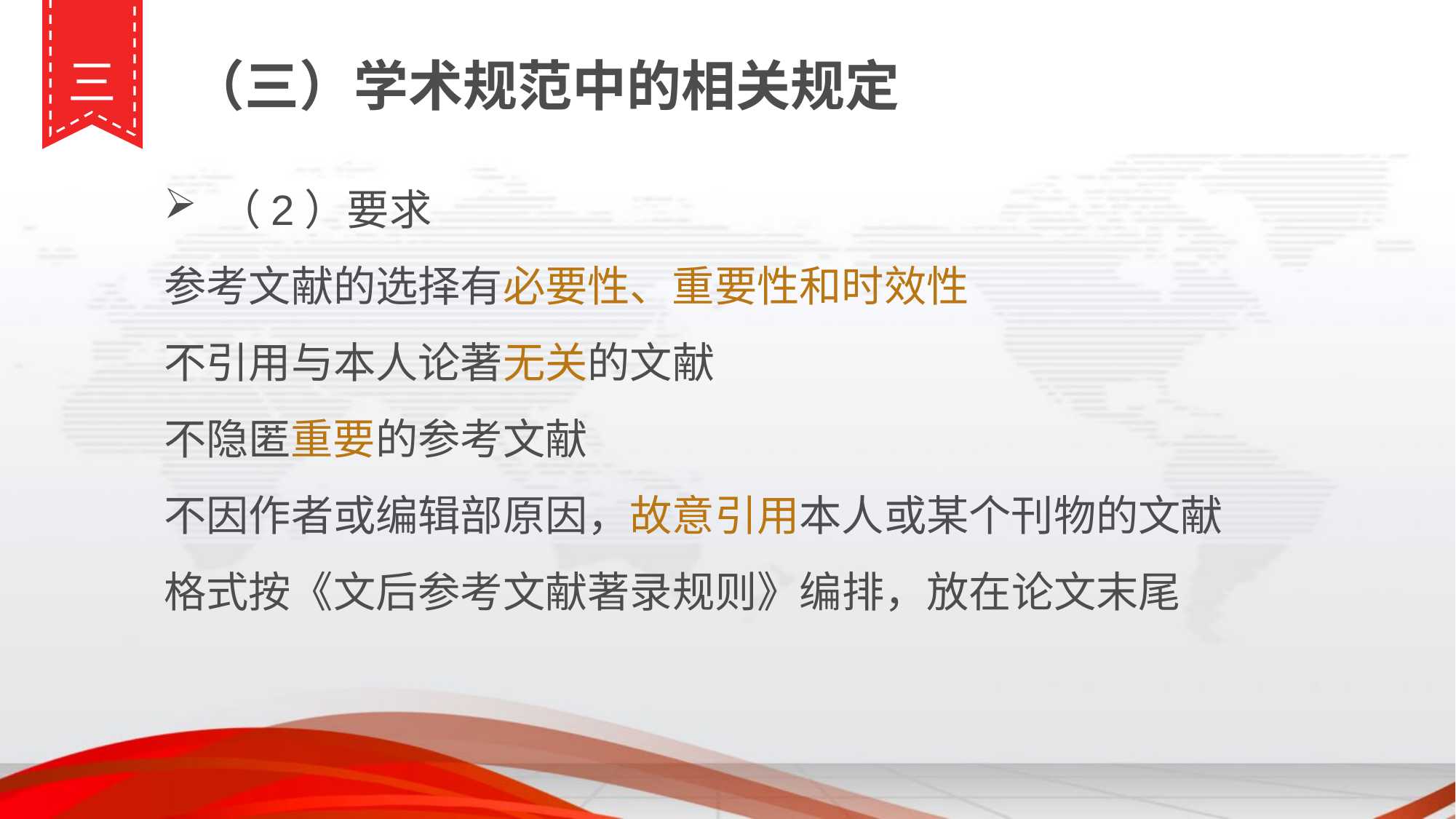

三
（三）学术规范中的相关规定
（2）要求
参考文献的选择有必要性、重要性和时效性
不引用与本人论著无关的文献
不隐匿重要的参考文献
不因作者或编辑部原因，故意引用本人或某个刊物的文献
格式按《文后参考文献著录规则》编排，放在论文末尾